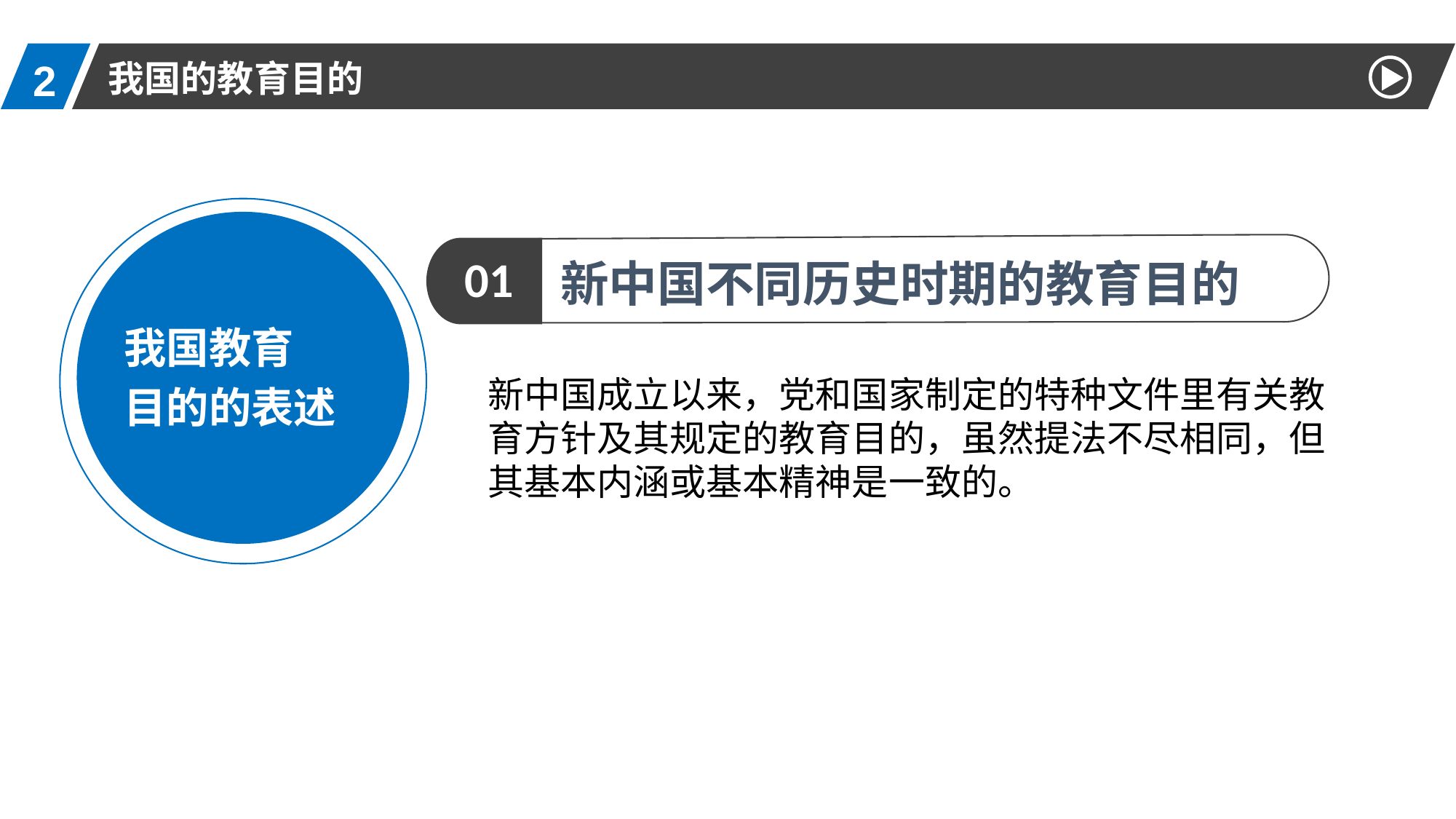

2
我国的教育目的

我国教育
目的的表述

01
新中国不同历史时期的教育目的
新中国成立以来，党和国家制定的特种文件里有关教育方针及其规定的教育目的，虽然提法不尽相同，但其基本内涵或基本精神是一致的。